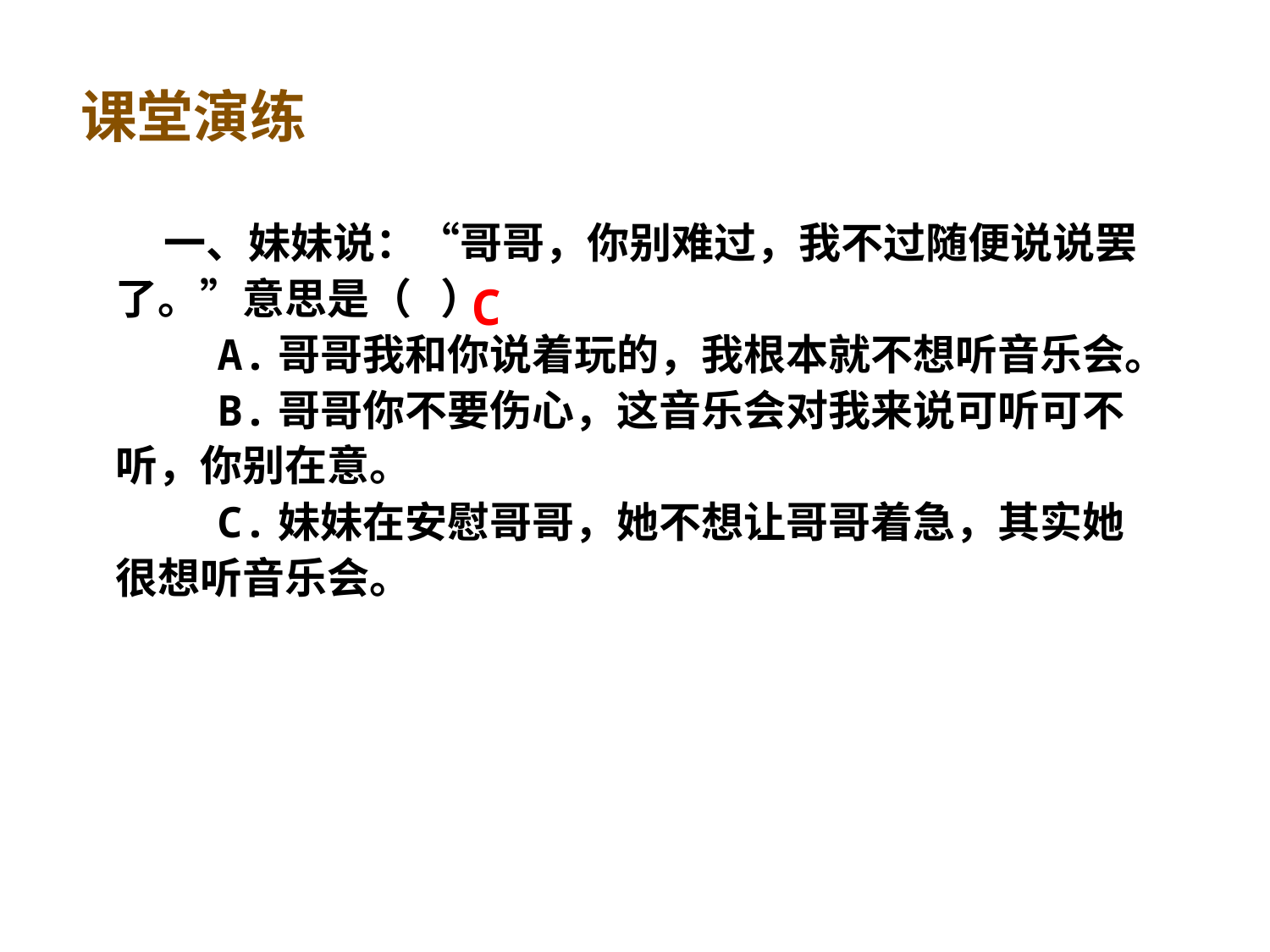

课堂演练
    一、妹妹说：“哥哥，你别难过，我不过随便说说罢了。”意思是（   ）
    A.哥哥我和你说着玩的，我根本就不想听音乐会。
    B.哥哥你不要伤心，这音乐会对我来说可听可不听，你别在意。
    C.妹妹在安慰哥哥，她不想让哥哥着急，其实她很想听音乐会。
C